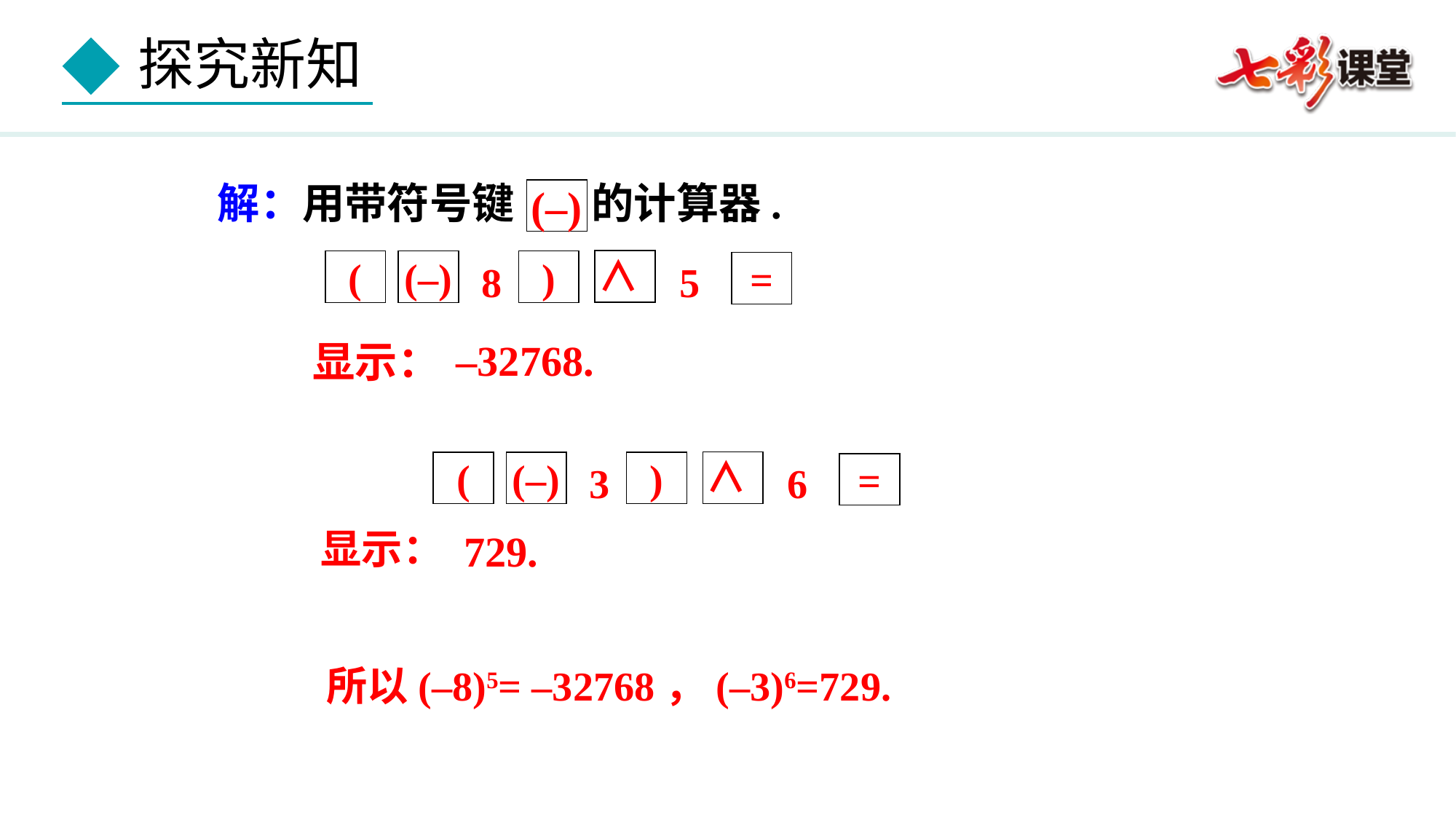

解：用带符号键        的计算器.
(–)

＜
(
(–)
8
)
5
=
–32768.
显示：

＜
(
(–)
3
)
6
=
显示：
729.

所以(–8)5= –32768，(–3)6=729.